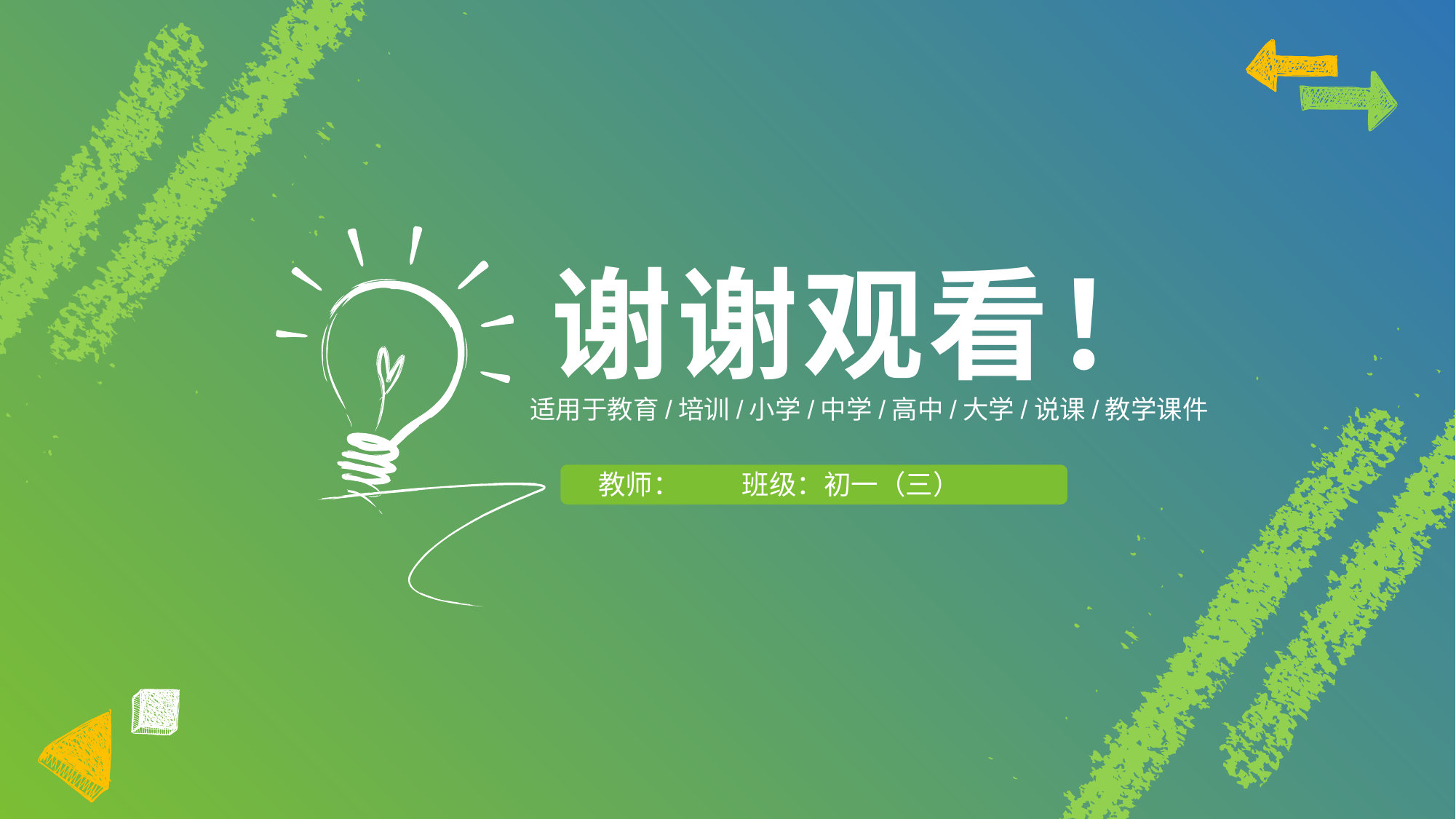

谢谢观看！
适用于教育/培训/小学/中学/高中/大学/说课/教学课件

教师：          班级：初一（三）